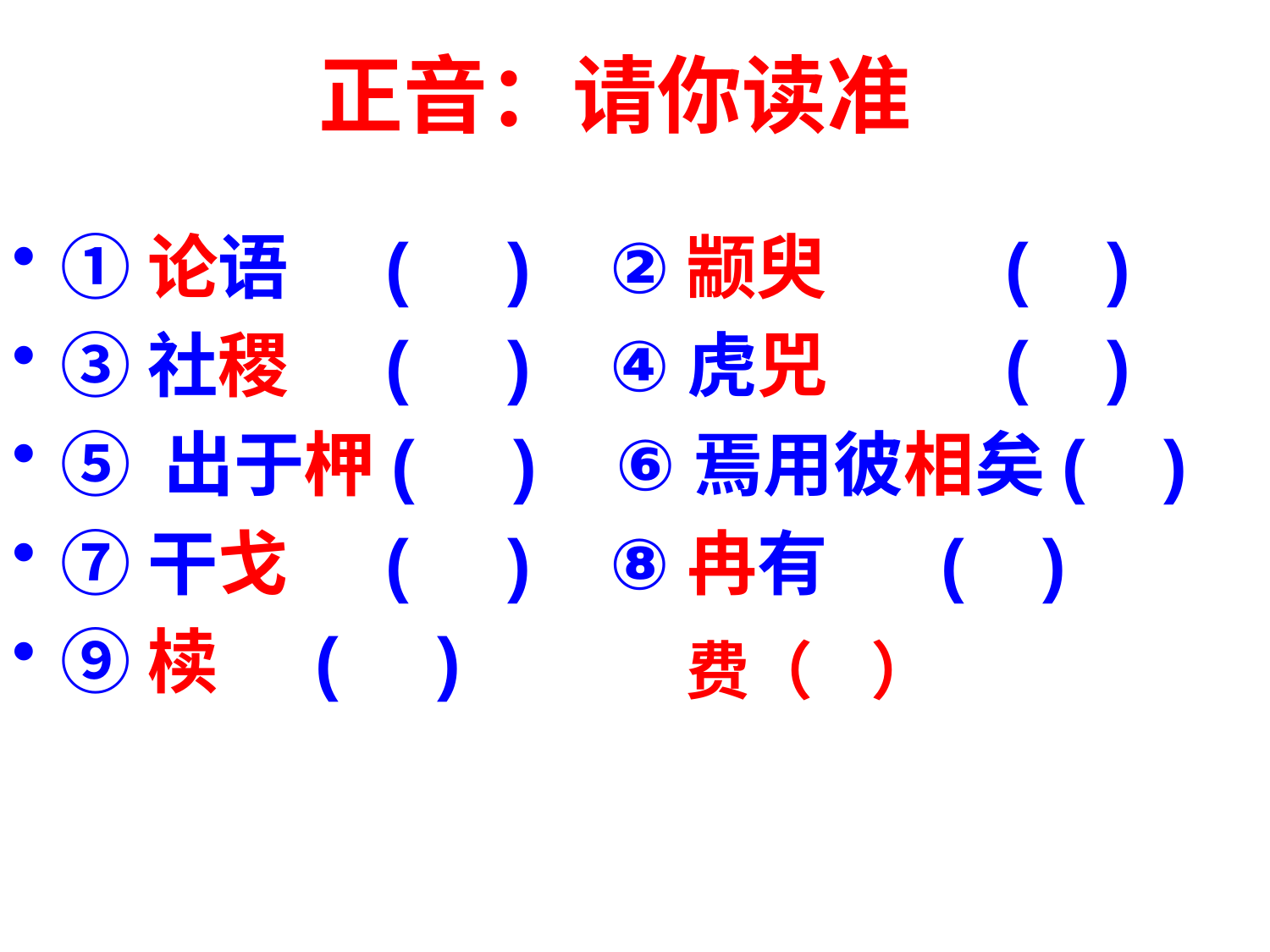

正音：请你读准
①论语     (     )    ②颛臾          (    )
③社稷     (     )    ④虎兕          (    )
⑤ 出于柙(     )    ⑥焉用彼相矣(    )
⑦干戈     (     )    ⑧冉有      (    )
⑨椟     (     )

费（    ）